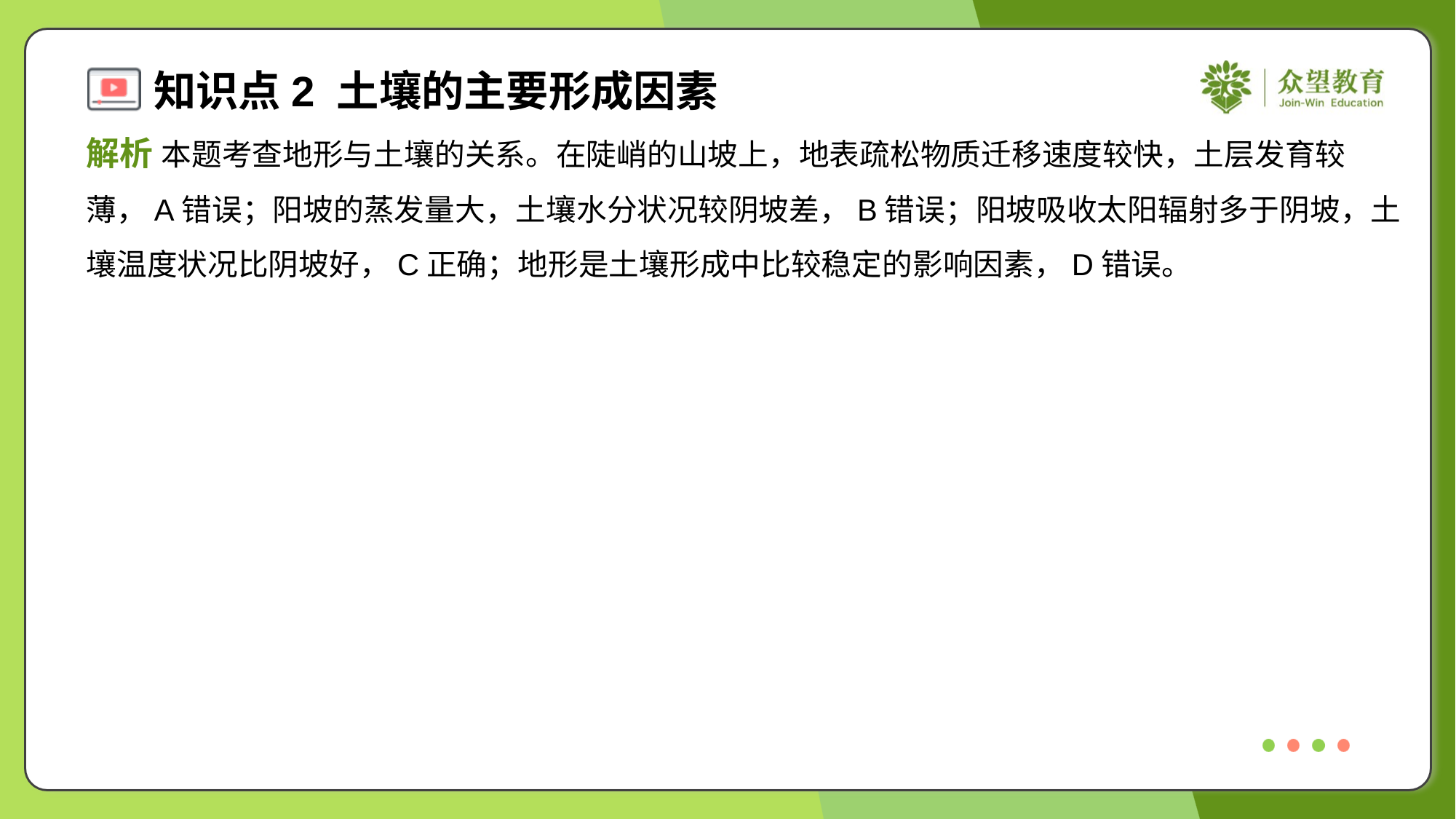

解析 本题考查地形与土壤的关系。在陡峭的山坡上，地表疏松物质迁移速度较快，土层发育较
薄，A错误；阳坡的蒸发量大，土壤水分状况较阴坡差，B错误；阳坡吸收太阳辐射多于阴坡，土
壤温度状况比阴坡好，C正确；地形是土壤形成中比较稳定的影响因素，D错误。